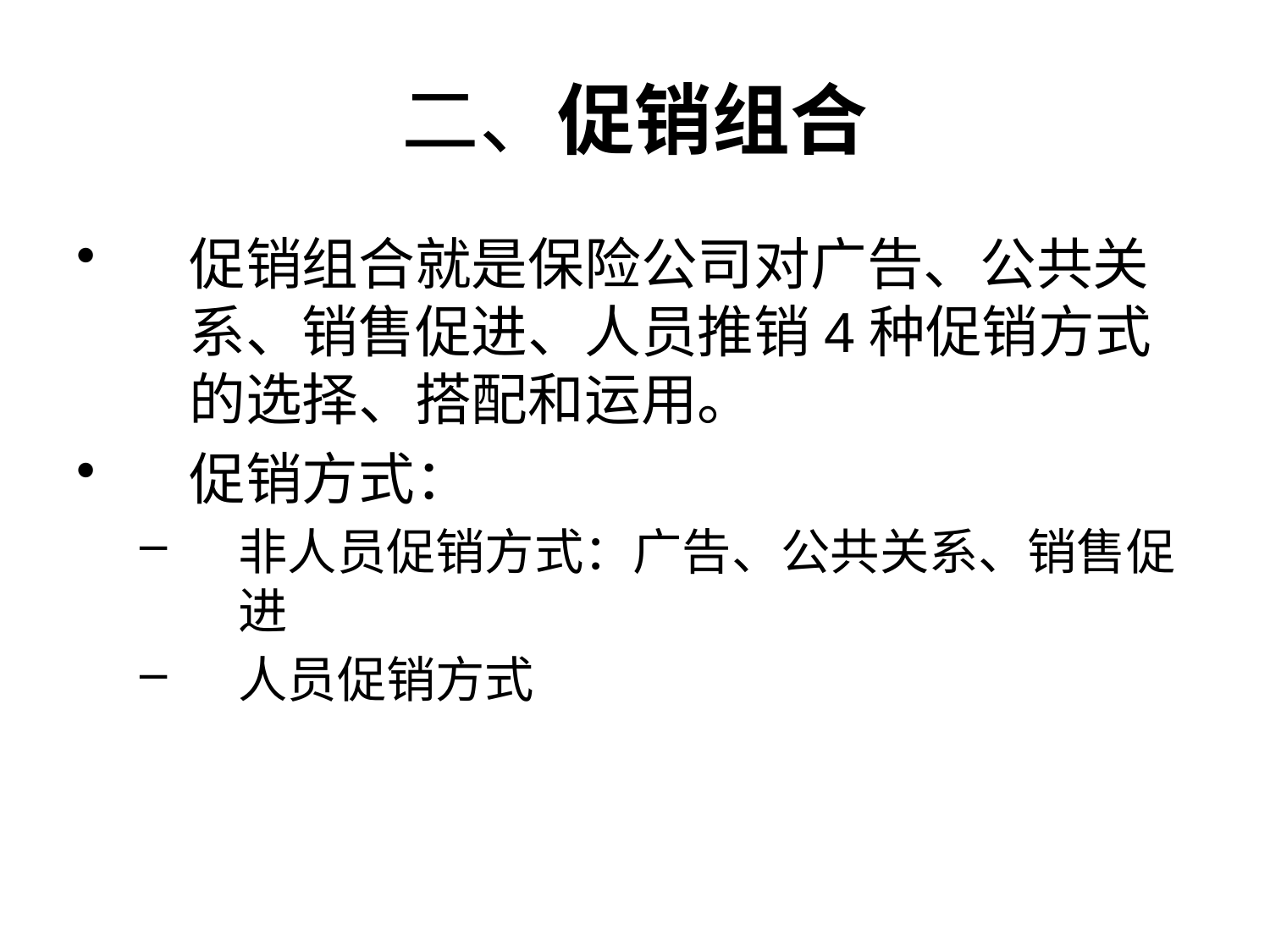

# 二、促销组合
促销组合就是保险公司对广告、公共关系、销售促进、人员推销4种促销方式的选择、搭配和运用。
促销方式：
非人员促销方式：广告、公共关系、销售促进
人员促销方式